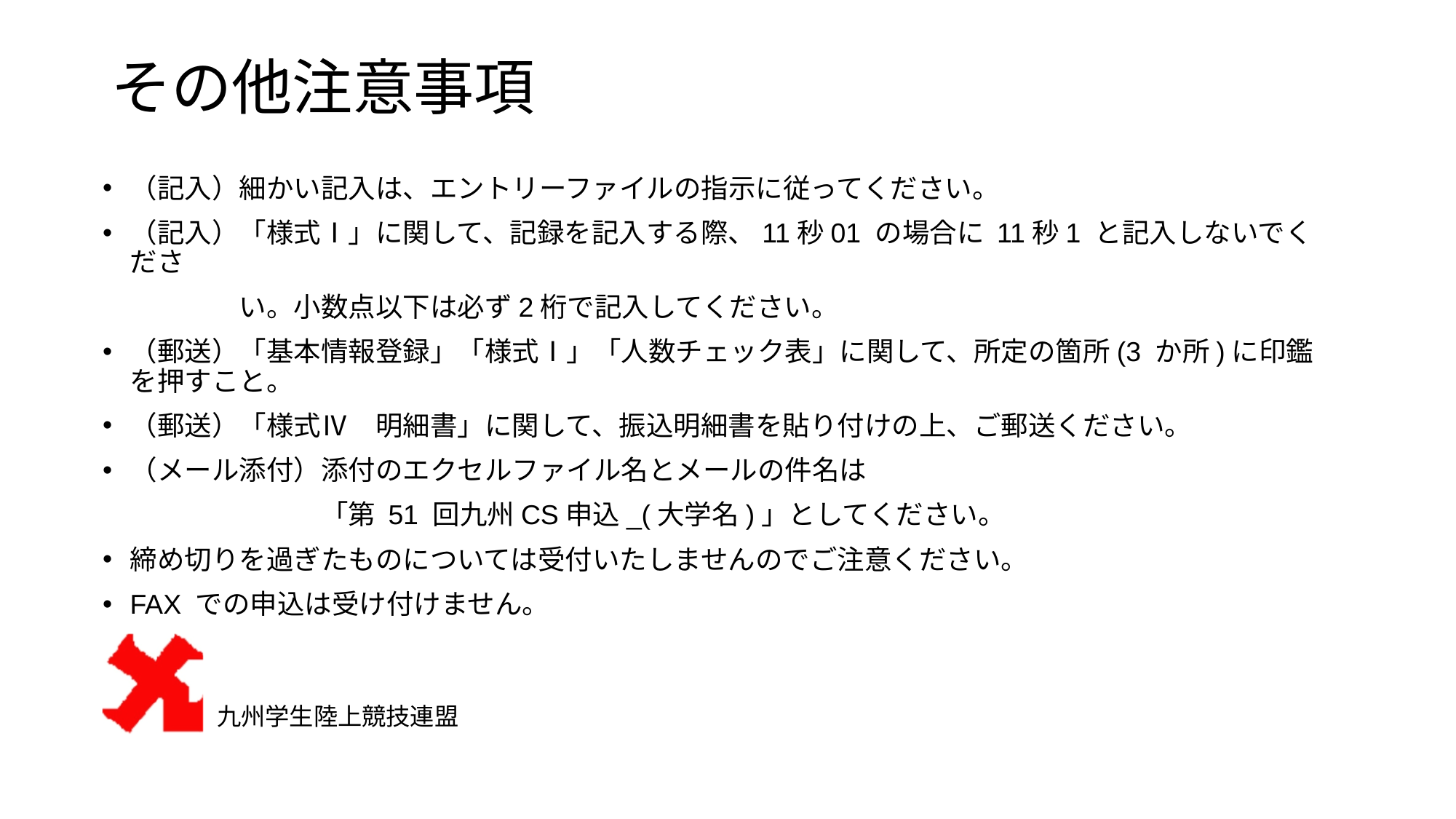

# その他注意事項
（記入）細かい記入は、エントリーファイルの指示に従ってください。
（記入）「様式Ⅰ」に関して、記録を記入する際、11秒01 の場合に 11秒1 と記入しないでくださ
　　　　　い。小数点以下は必ず2桁で記入してください。
（郵送）「基本情報登録」「様式Ⅰ」「人数チェック表」に関して、所定の箇所(3 か所)に印鑑を押すこと。
（郵送）「様式Ⅳ　明細書」に関して、振込明細書を貼り付けの上、ご郵送ください。
（メール添付）添付のエクセルファイル名とメールの件名は
　　　　　　　　「第 51 回九州CS申込_(大学名)」としてください。
締め切りを過ぎたものについては受付いたしませんのでご注意ください。
FAX での申込は受け付けません。